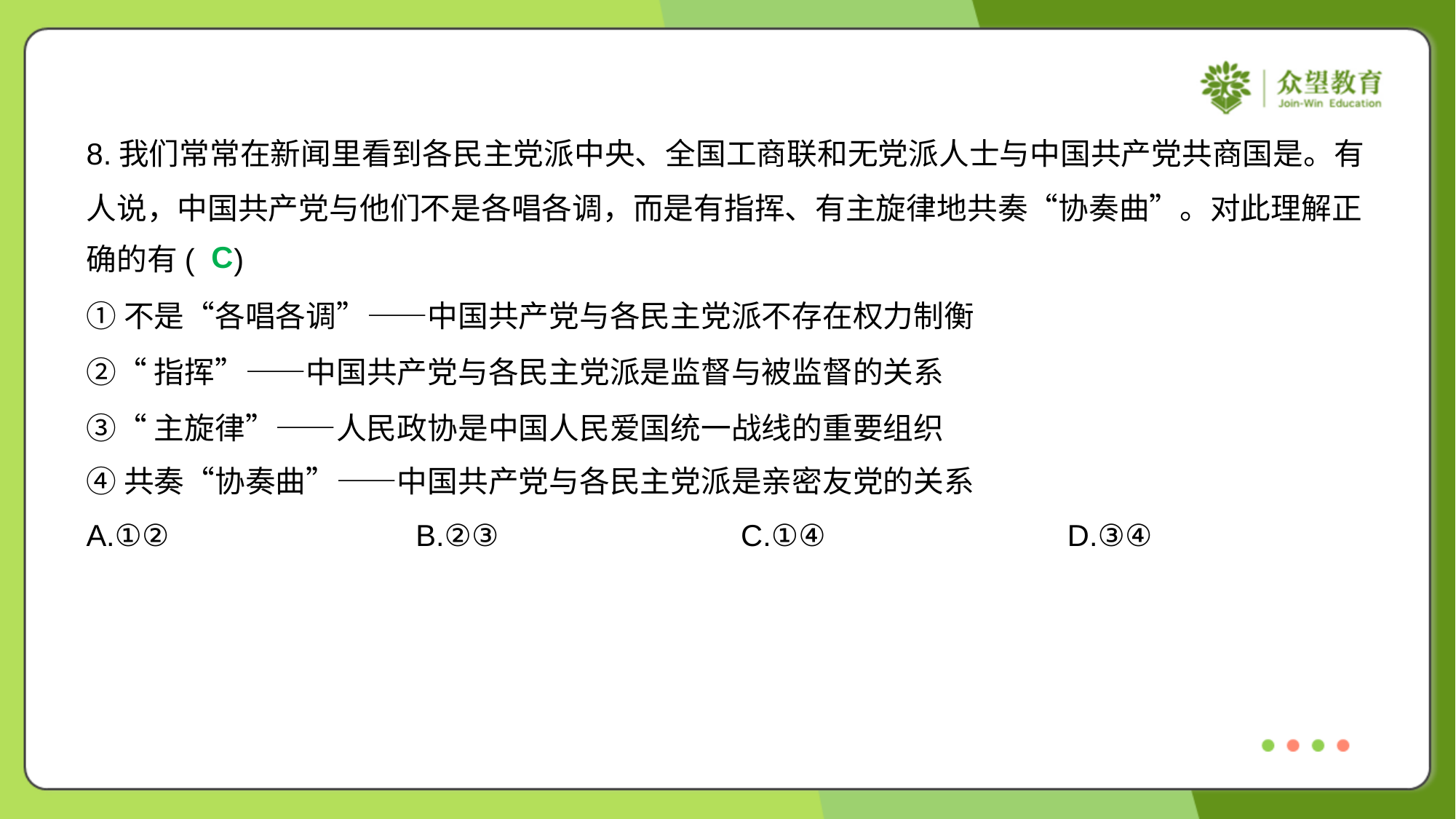

8.我们常常在新闻里看到各民主党派中央、全国工商联和无党派人士与中国共产党共商国是。有
人说，中国共产党与他们不是各唱各调，而是有指挥、有主旋律地共奏“协奏曲”。对此理解正
确的有(     )
C
①不是“各唱各调”——中国共产党与各民主党派不存在权力制衡
②“指挥”——中国共产党与各民主党派是监督与被监督的关系
③“主旋律”——人民政协是中国人民爱国统一战线的重要组织
④共奏“协奏曲”——中国共产党与各民主党派是亲密友党的关系
A.①②	B.②③	C.①④	D.③④